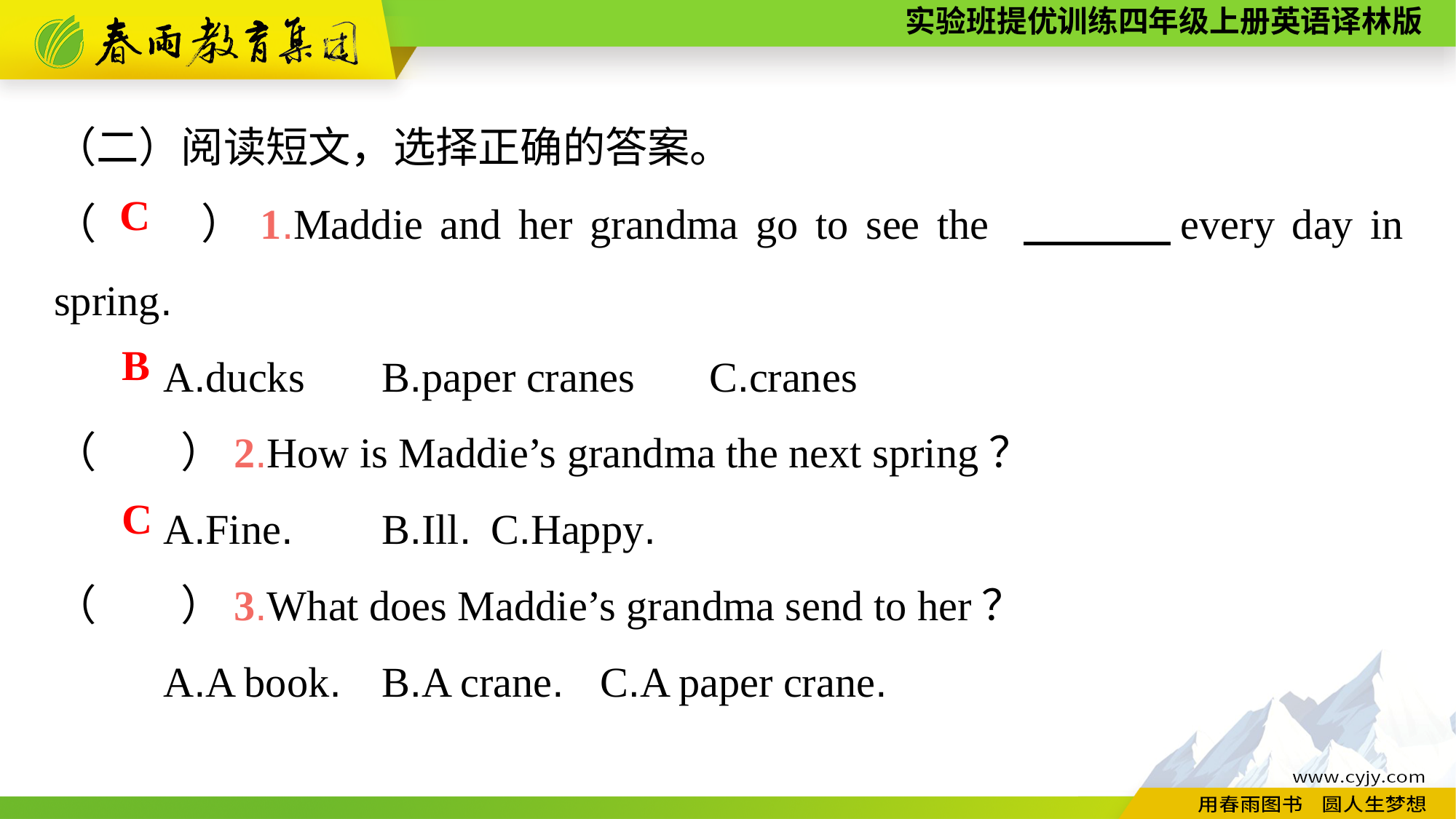

（二）阅读短文，选择正确的答案。
（　　）1.Maddie and her grandma go to see the 　　　every day in spring.
	A.ducks	B.paper cranes	C.cranes
（　　）2.How is Maddie’s grandma the next spring？
	A.Fine.	B.Ill.	C.Happy.
（　　）3.What does Maddie’s grandma send to her？
	A.A book.	B.A crane.	C.A paper crane.
C
B
C